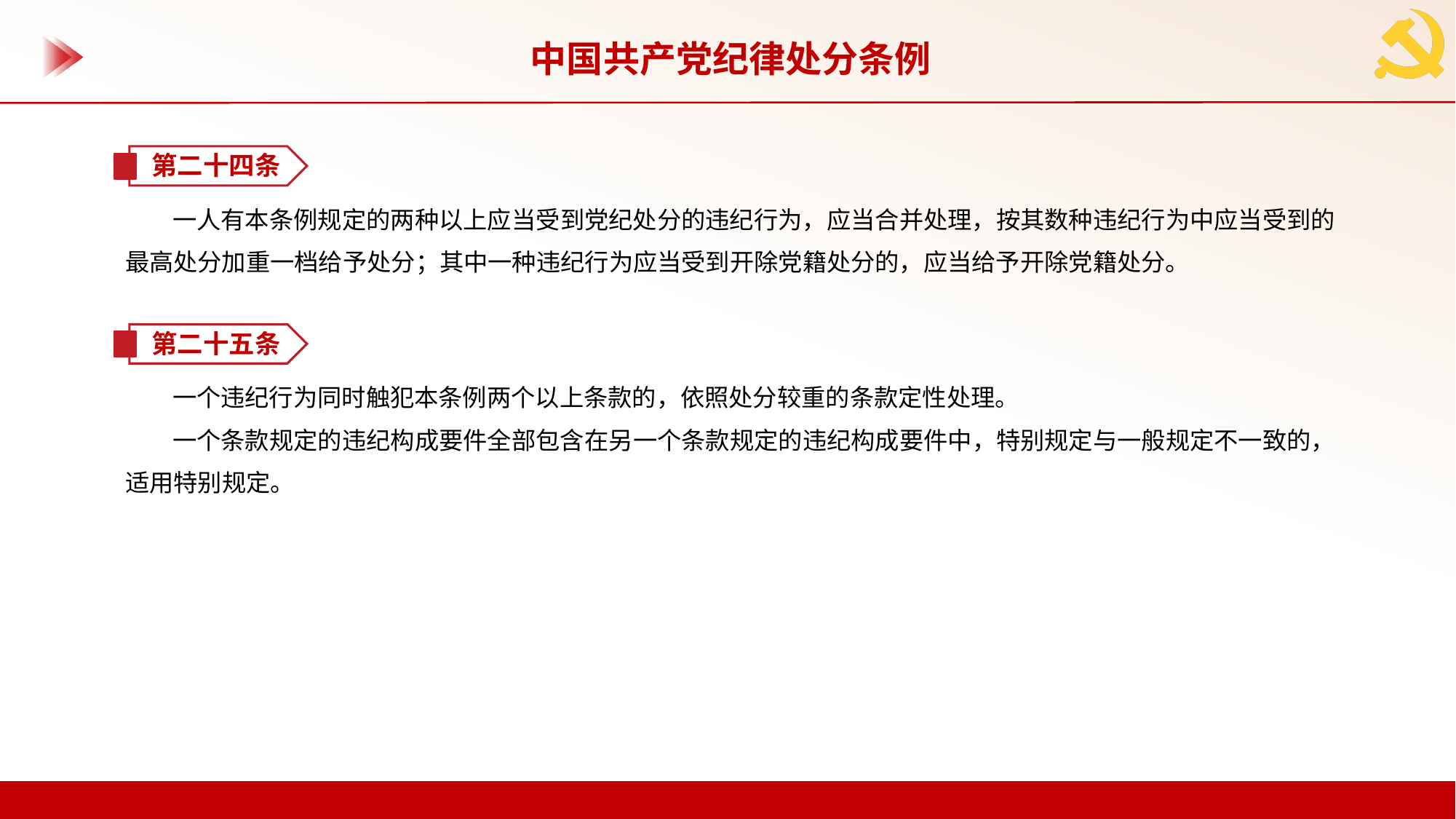

中国共产党纪律处分条例
第二十四条

一人有本条例规定的两种以上应当受到党纪处分的违纪行为，应当合并处理，按其数种违纪行为中应当受到的最高处分加重一档给予处分；其中一种违纪行为应当受到开除党籍处分的，应当给予开除党籍处分。
第二十五条

一个违纪行为同时触犯本条例两个以上条款的，依照处分较重的条款定性处理。
一个条款规定的违纪构成要件全部包含在另一个条款规定的违纪构成要件中，特别规定与一般规定不一致的，适用特别规定。